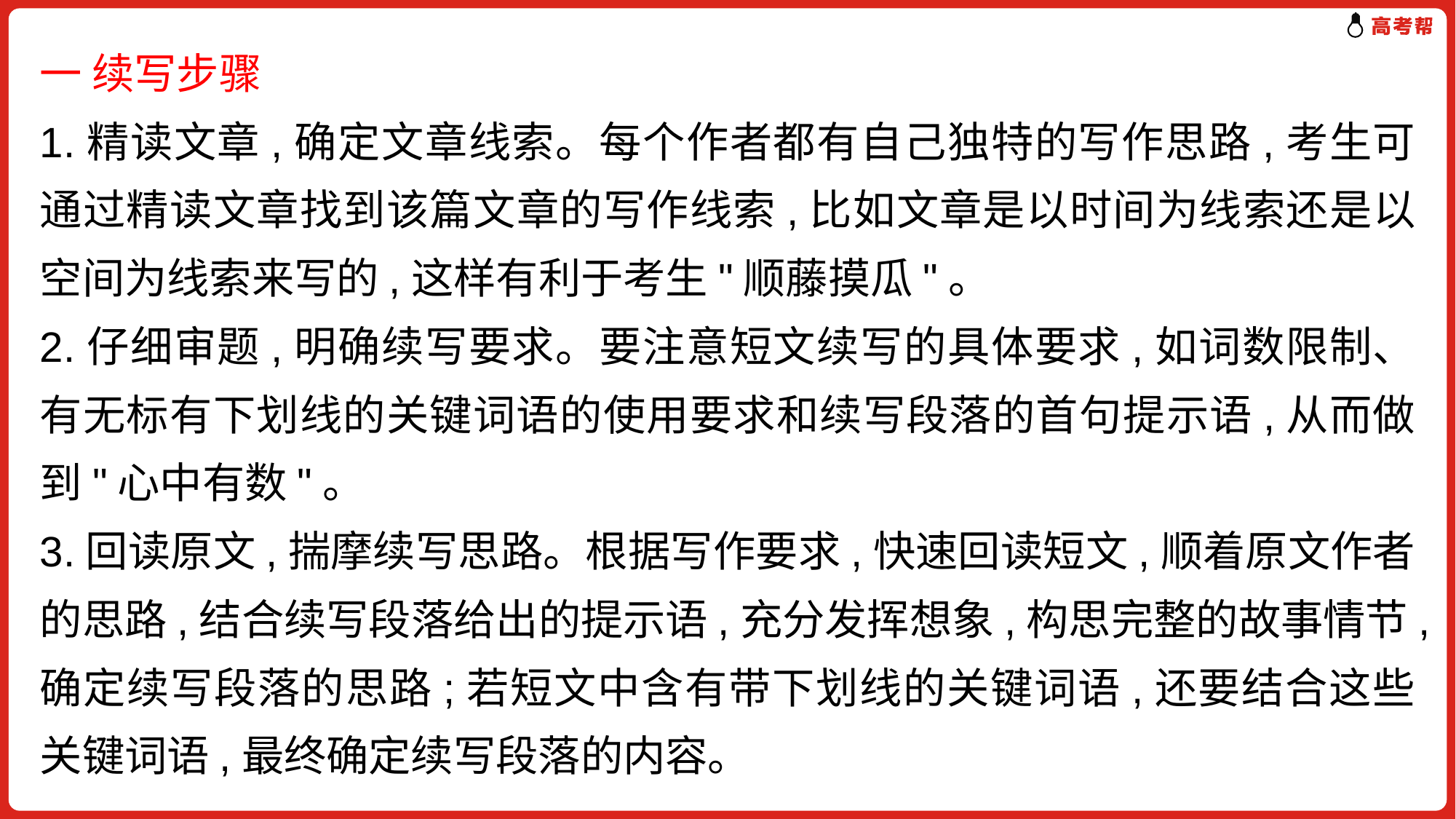

一 续写步骤
1.精读文章,确定文章线索。每个作者都有自己独特的写作思路,考生可通过精读文章找到该篇文章的写作线索,比如文章是以时间为线索还是以空间为线索来写的,这样有利于考生"顺藤摸瓜"。
2.仔细审题,明确续写要求。要注意短文续写的具体要求,如词数限制、有无标有下划线的关键词语的使用要求和续写段落的首句提示语,从而做到"心中有数"。
3.回读原文,揣摩续写思路。根据写作要求,快速回读短文,顺着原文作者的思路,结合续写段落给出的提示语,充分发挥想象,构思完整的故事情节,确定续写段落的思路;若短文中含有带下划线的关键词语,还要结合这些关键词语,最终确定续写段落的内容。